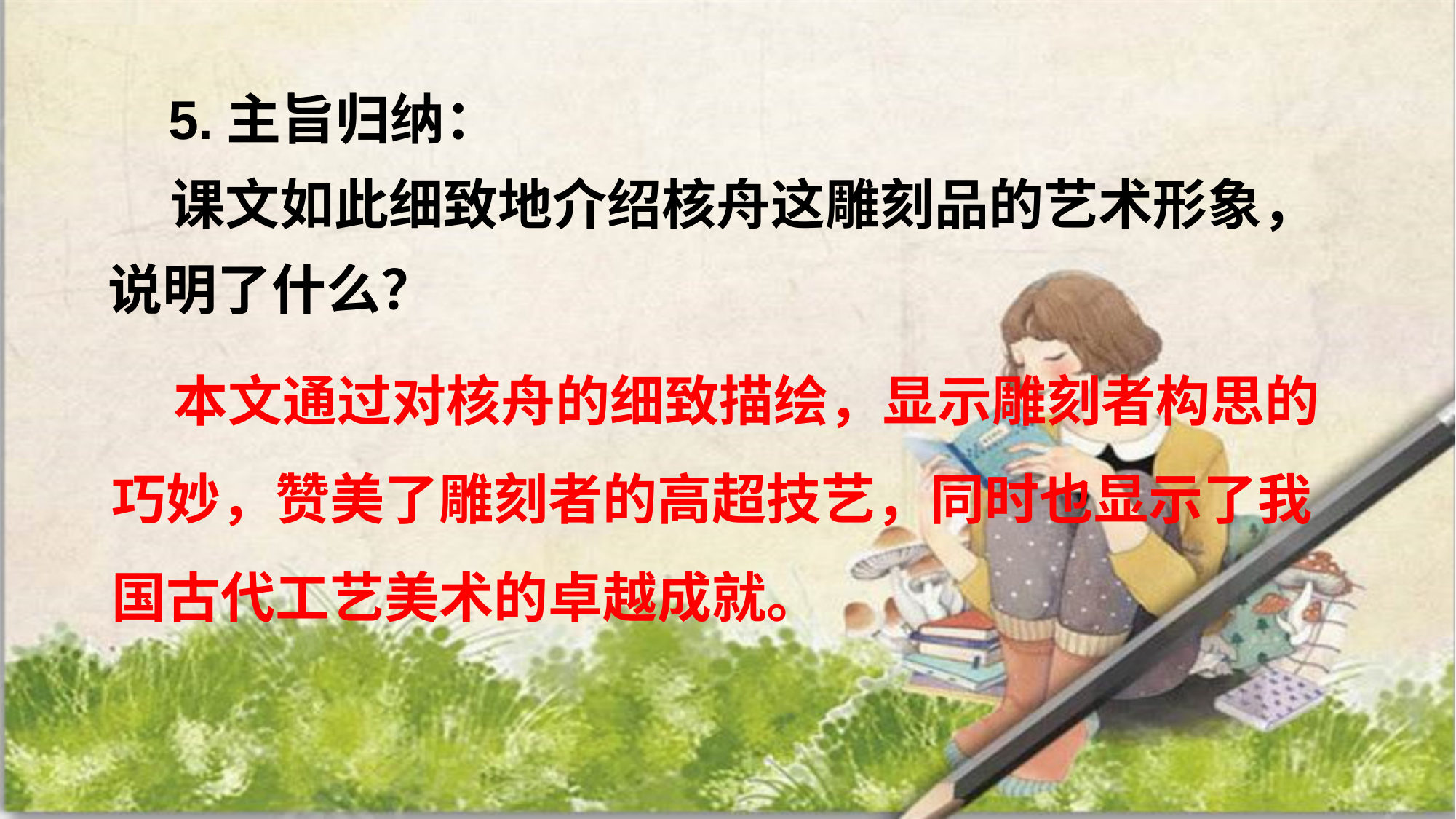

5.主旨归纳：
    课文如此细致地介绍核舟这雕刻品的艺术形象，说明了什么？
    本文通过对核舟的细致描绘，显示雕刻者构思的巧妙，赞美了雕刻者的高超技艺，同时也显示了我国古代工艺美术的卓越成就。